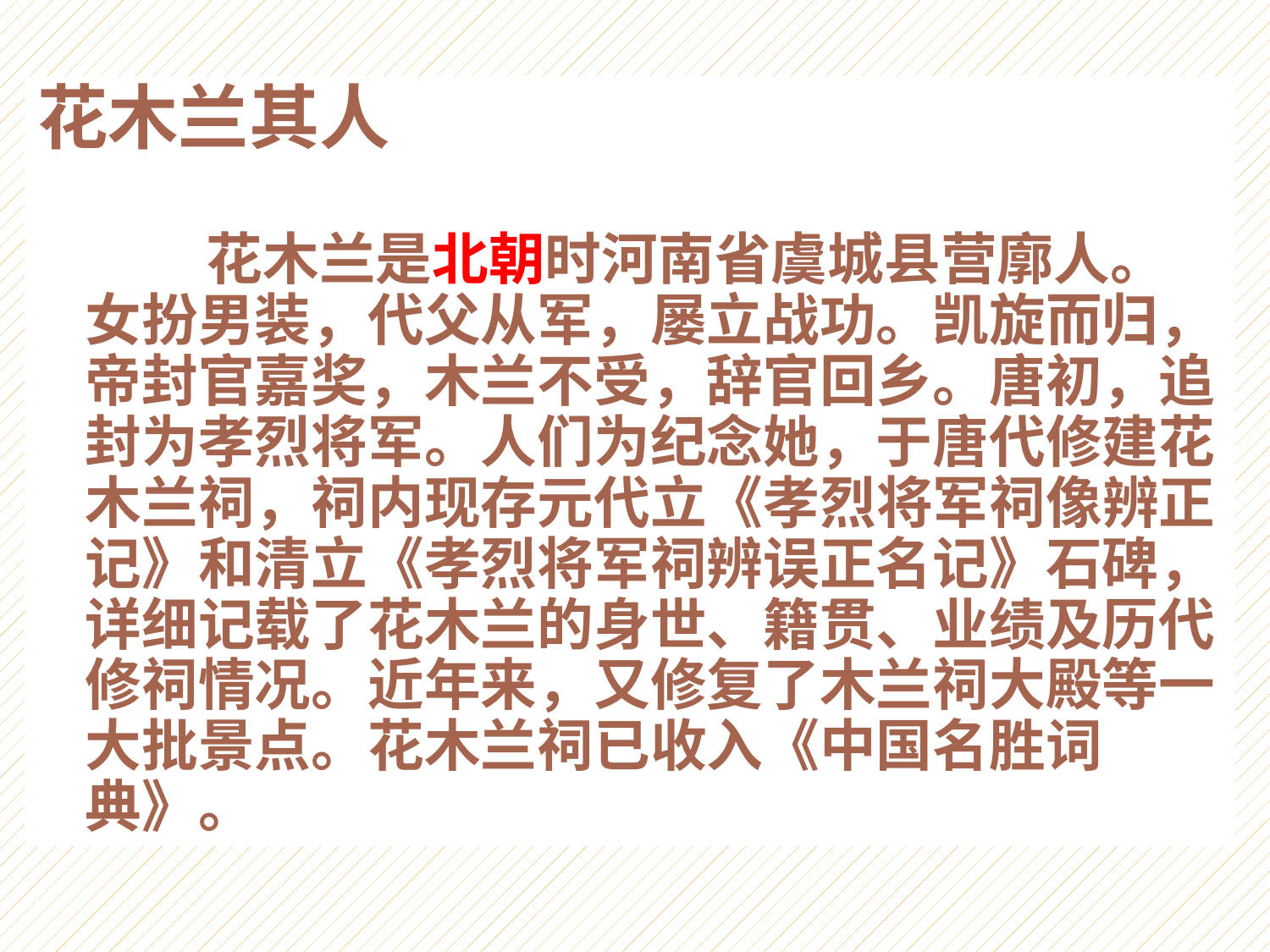

花木兰其人
            花木兰是北朝时河南省虞城县营廓人。女扮男装，代父从军，屡立战功。凯旋而归，帝封官嘉奖，木兰不受，辞官回乡。唐初，追封为孝烈将军。人们为纪念她，于唐代修建花木兰祠，祠内现存元代立《孝烈将军祠像辨正记》和清立《孝烈将军祠辨误正名记》石碑，详细记载了花木兰的身世、籍贯、业绩及历代修祠情况。近年来，又修复了木兰祠大殿等一大批景点。花木兰祠已收入《中国名胜词典》。